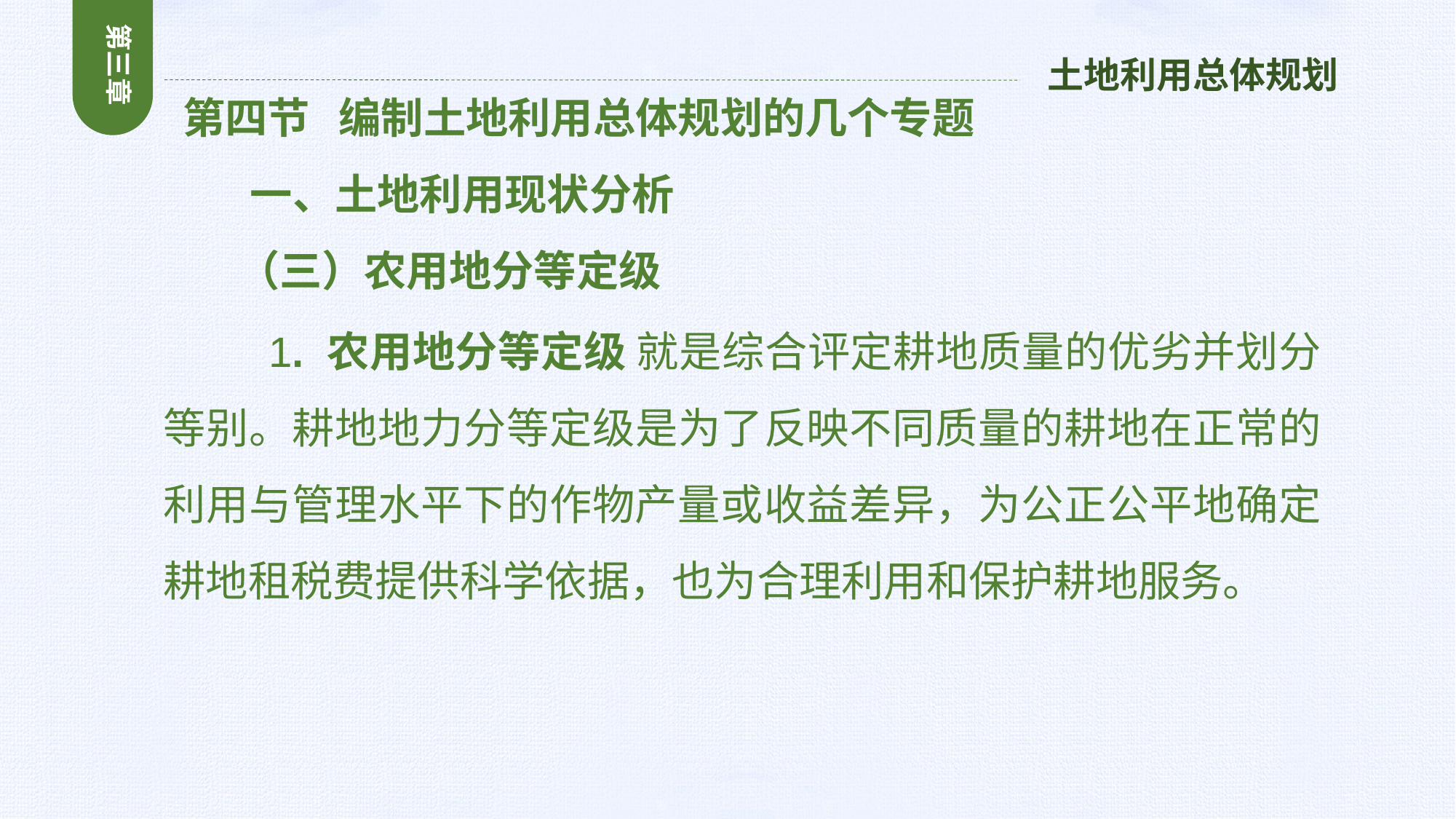

第三章
土地利用总体规划
 第四节   编制土地利用总体规划的几个专题
        一、土地利用现状分析
        （三）农用地分等定级
         1. 农用地分等定级 就是综合评定耕地质量的优劣并划分等别。耕地地力分等定级是为了反映不同质量的耕地在正常的利用与管理水平下的作物产量或收益差异，为公正公平地确定耕地租税费提供科学依据，也为合理利用和保护耕地服务。